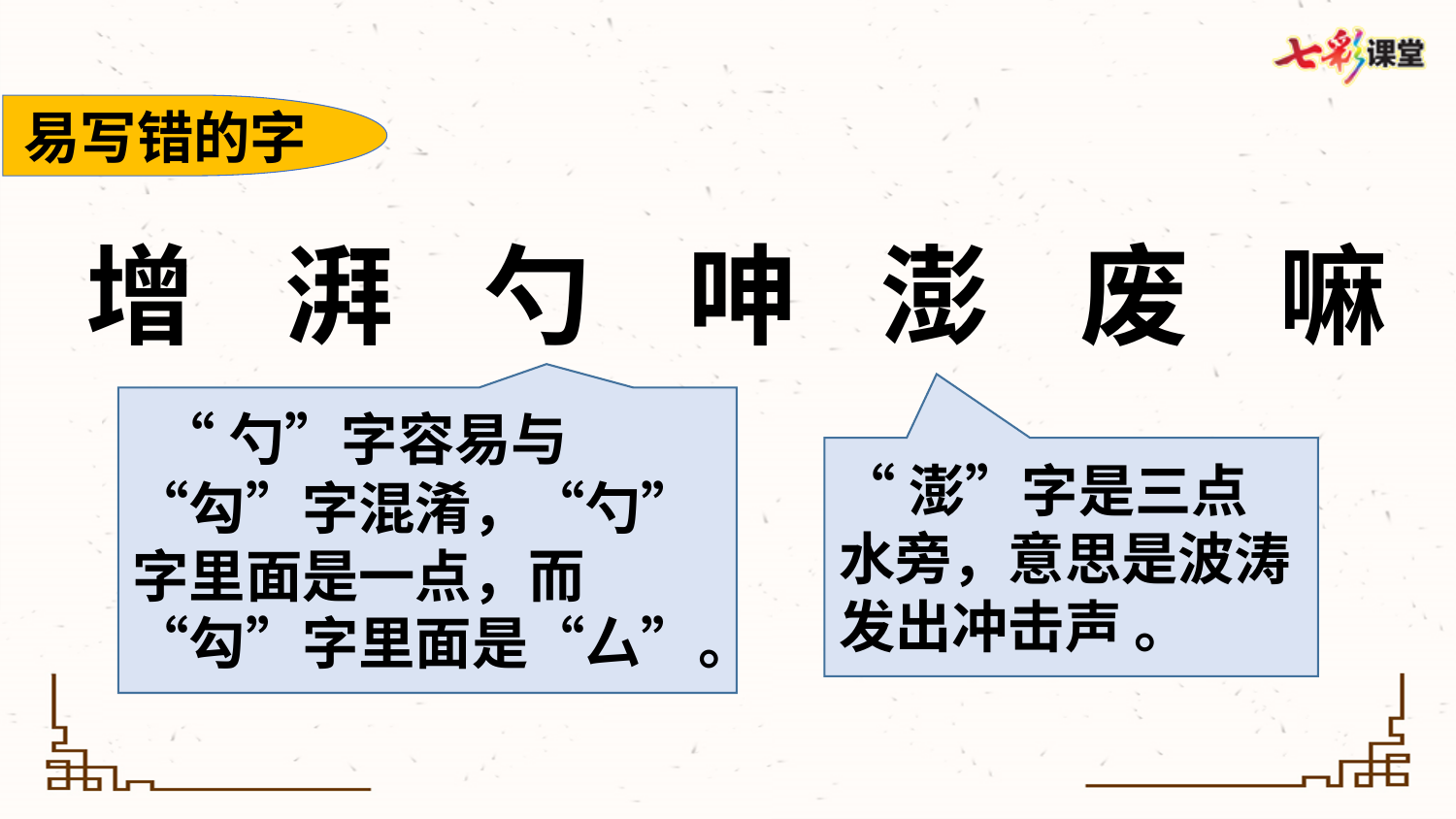

易写错的字
增
湃
勺
呻
澎
废
嘛
  “勺”字容易与“勾”字混淆，“勺”字里面是一点，而“勾”字里面是“厶”。
“澎”字是三点水旁，意思是波涛发出冲击声 。